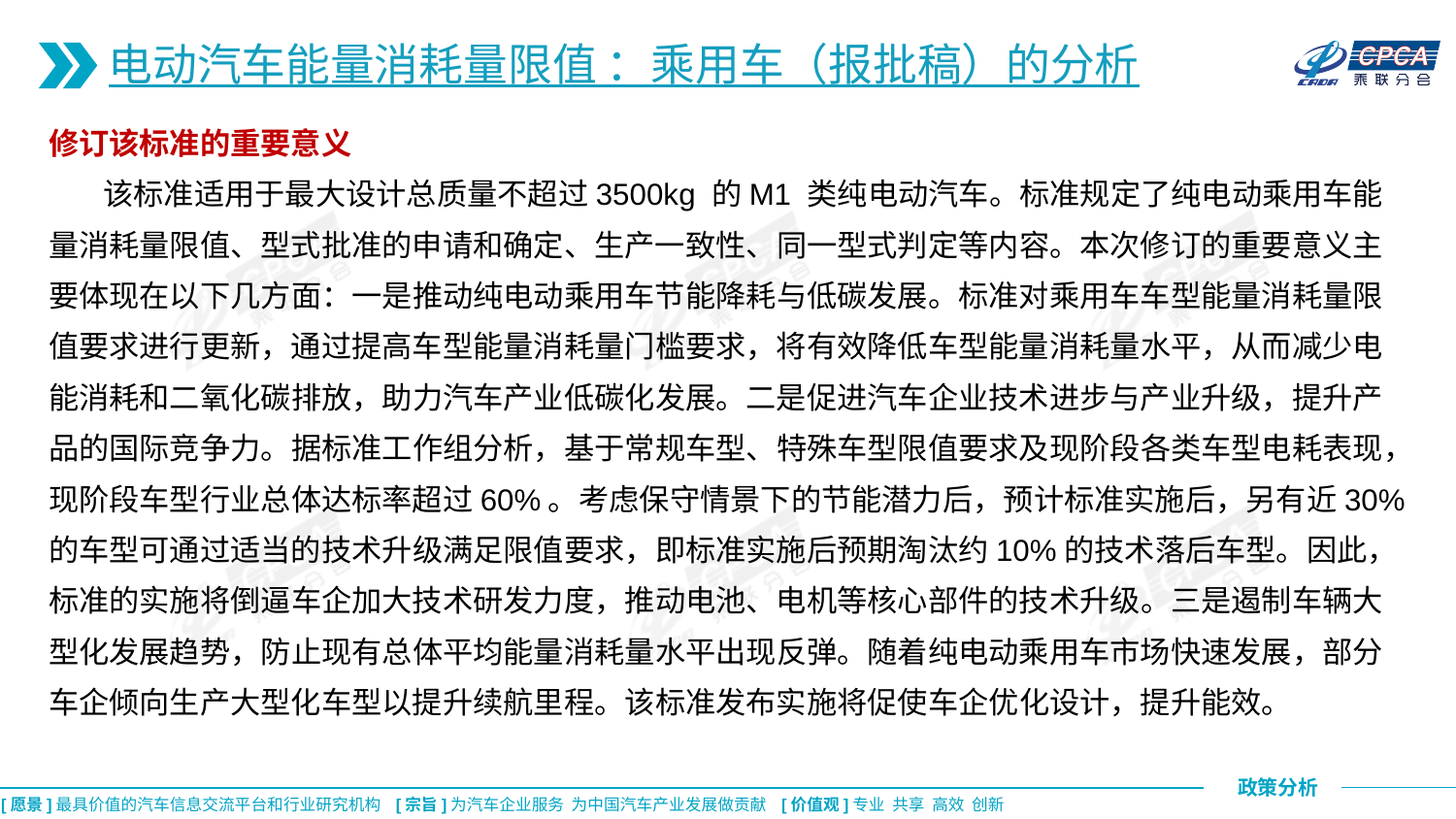

电动汽车能量消耗量限值 ：乘用车（报批稿）的分析
修订该标准的重要意义
       该标准适用于最大设计总质量不超过3500kg 的M1 类纯电动汽车。标准规定了纯电动乘用车能量消耗量限值、型式批准的申请和确定、生产一致性、同一型式判定等内容。本次修订的重要意义主要体现在以下几方面：一是推动纯电动乘用车节能降耗与低碳发展。标准对乘用车车型能量消耗量限值要求进行更新，通过提高车型能量消耗量门槛要求，将有效降低车型能量消耗量水平，从而减少电能消耗和二氧化碳排放，助力汽车产业低碳化发展。二是促进汽车企业技术进步与产业升级，提升产品的国际竞争力。据标准工作组分析，基于常规车型、特殊车型限值要求及现阶段各类车型电耗表现，现阶段车型行业总体达标率超过60%。考虑保守情景下的节能潜力后，预计标准实施后，另有近30%的车型可通过适当的技术升级满足限值要求，即标准实施后预期淘汰约10%的技术落后车型。因此，标准的实施将倒逼车企加大技术研发力度，推动电池、电机等核心部件的技术升级。三是遏制车辆大型化发展趋势，防止现有总体平均能量消耗量水平出现反弹。随着纯电动乘用车市场快速发展，部分车企倾向生产大型化车型以提升续航里程。该标准发布实施将促使车企优化设计，提升能效。